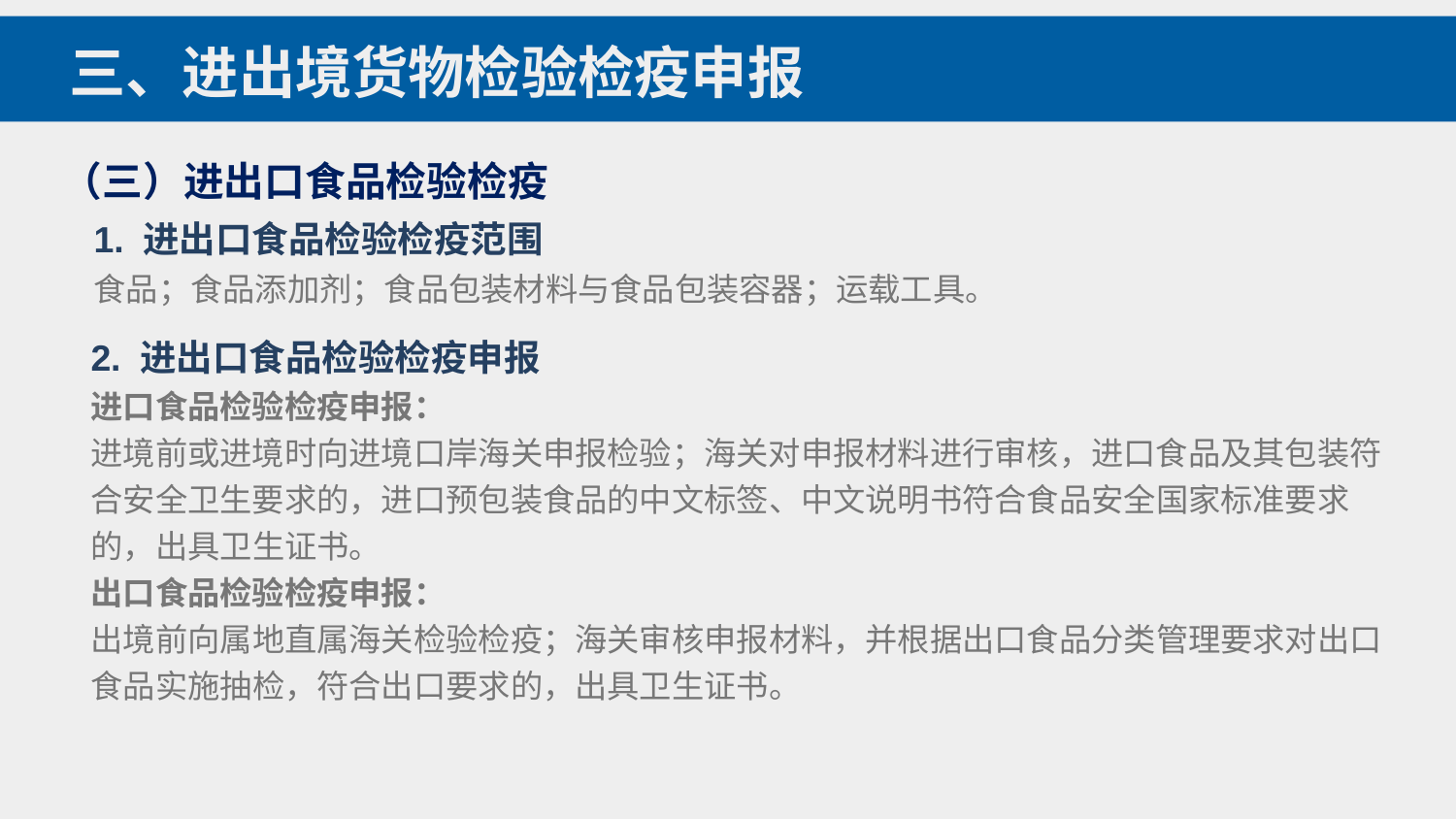

三、进出境货物检验检疫申报
（三）进出口食品检验检疫
1. 进出口食品检验检疫范围
食品；食品添加剂；食品包装材料与食品包装容器；运载工具。
2. 进出口食品检验检疫申报
进口食品检验检疫申报：
进境前或进境时向进境口岸海关申报检验；海关对申报材料进行审核，进口食品及其包装符合安全卫生要求的，进口预包装食品的中文标签、中文说明书符合食品安全国家标准要求的，出具卫生证书。
出口食品检验检疫申报：
出境前向属地直属海关检验检疫；海关审核申报材料，并根据出口食品分类管理要求对出口食品实施抽检，符合出口要求的，出具卫生证书。